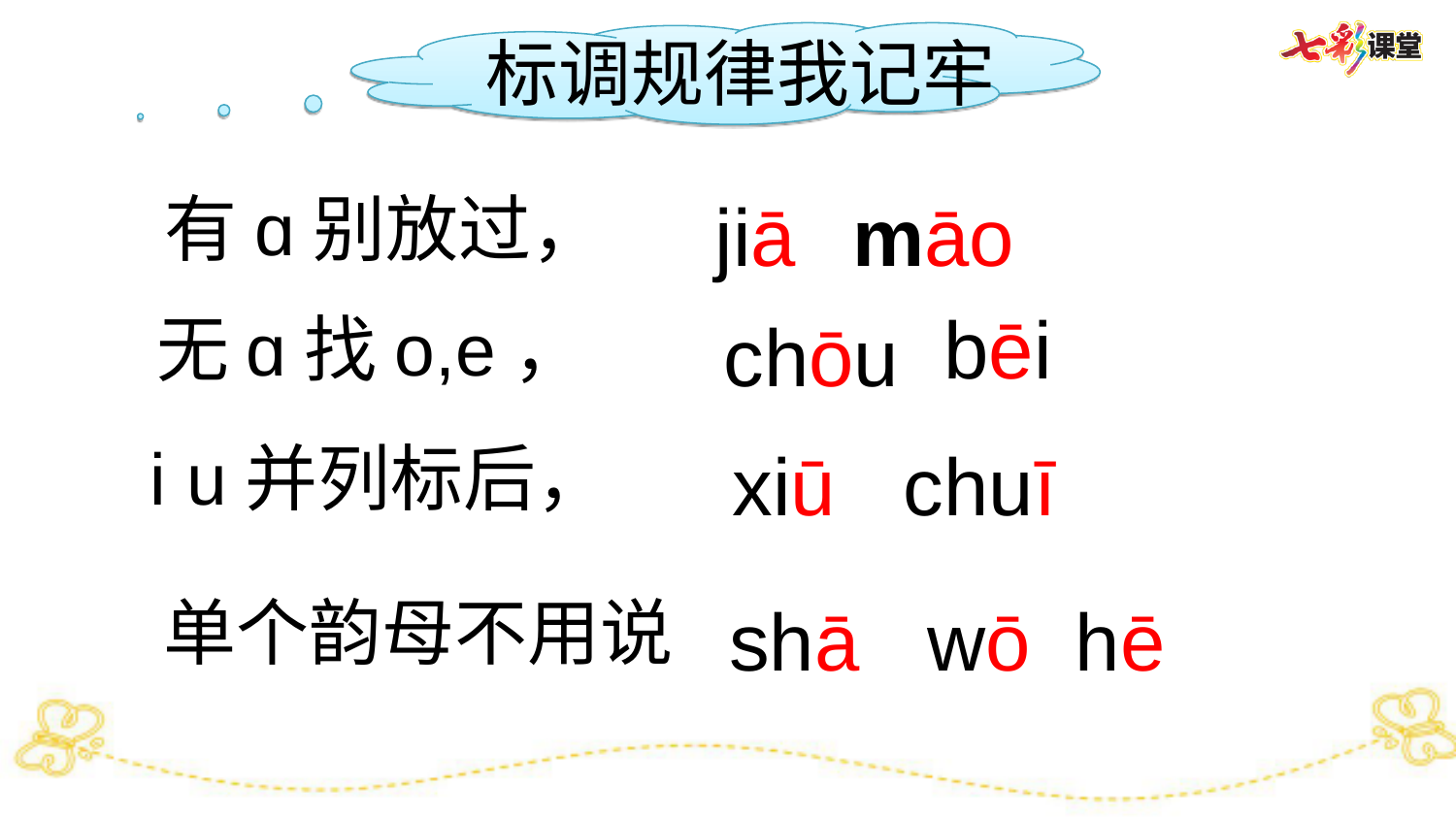

标调规律我记牢
jiā
māo

有ɑ别放过，

 bēi
chōu
无ɑ找o,e，
xiū   chuī
 i u并列标后，
 shā   wō  hē
 单个韵母不用说